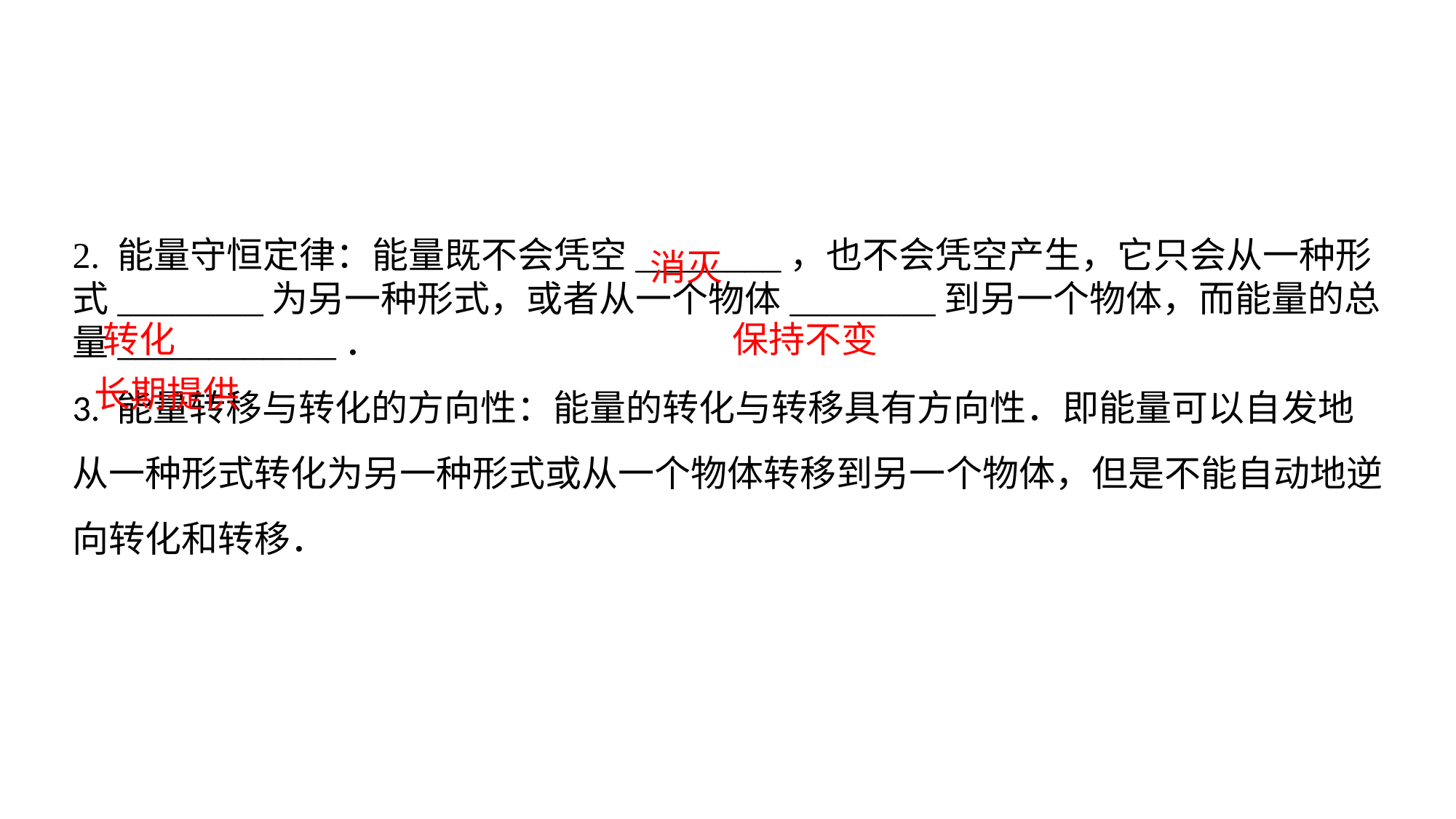

2. 能量守恒定律：能量既不会凭空________，也不会凭空产生，它只会从一种形式________为另一种形式，或者从一个物体________到另一个物体，而能量的总量____________．3. 能量转移与转化的方向性：能量的转化与转移具有方向性．即能量可以自发地从一种形式转化为另一种形式或从一个物体转移到另一个物体，但是不能自动地逆向转化和转移．
消灭
保持不变
转化
长期提供